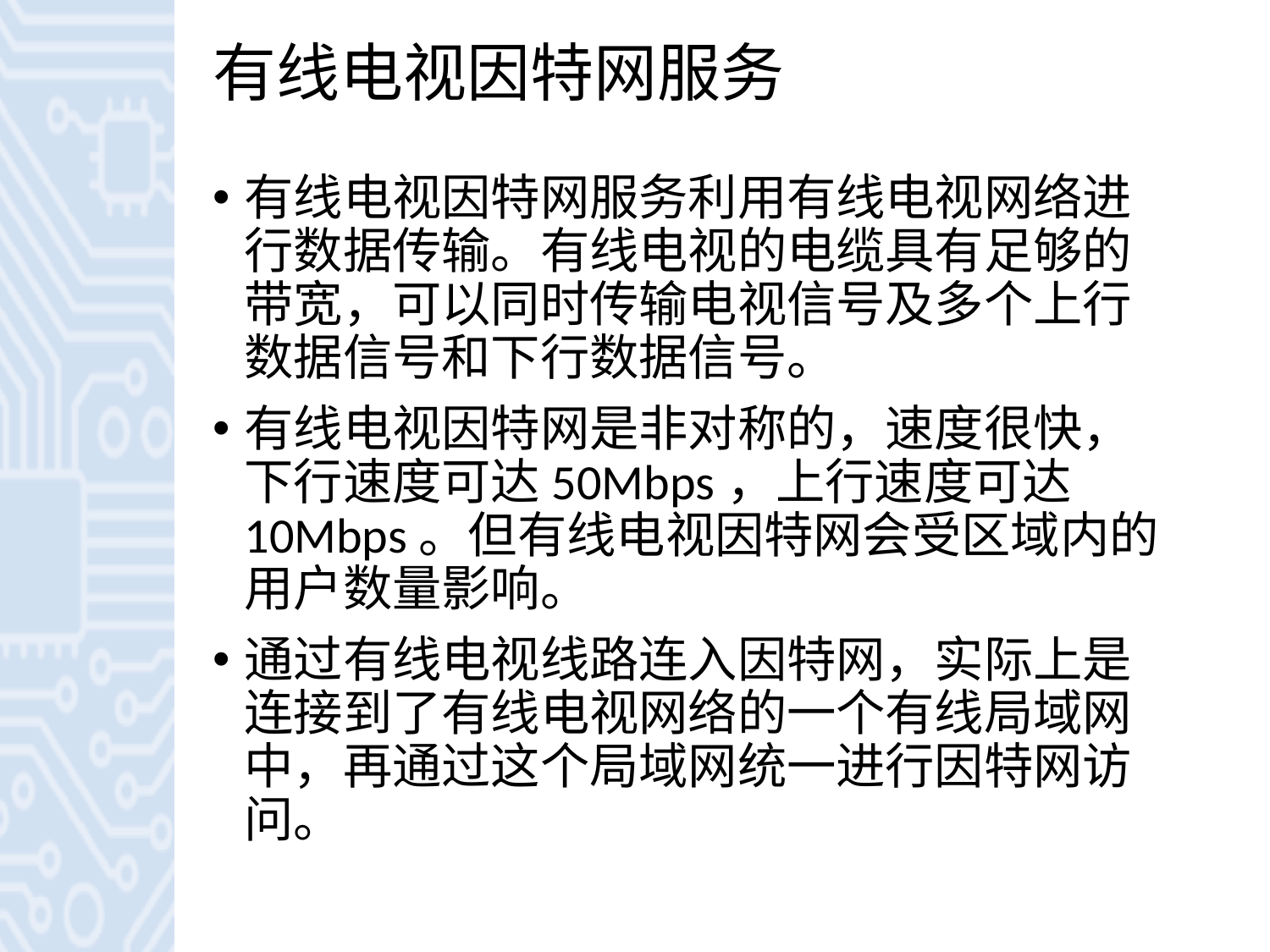

# 有线电视因特网服务
有线电视因特网服务利用有线电视网络进行数据传输。有线电视的电缆具有足够的带宽，可以同时传输电视信号及多个上行数据信号和下行数据信号。
有线电视因特网是非对称的，速度很快，下行速度可达50Mbps，上行速度可达10Mbps。但有线电视因特网会受区域内的用户数量影响。
通过有线电视线路连入因特网，实际上是连接到了有线电视网络的一个有线局域网中，再通过这个局域网统一进行因特网访问。